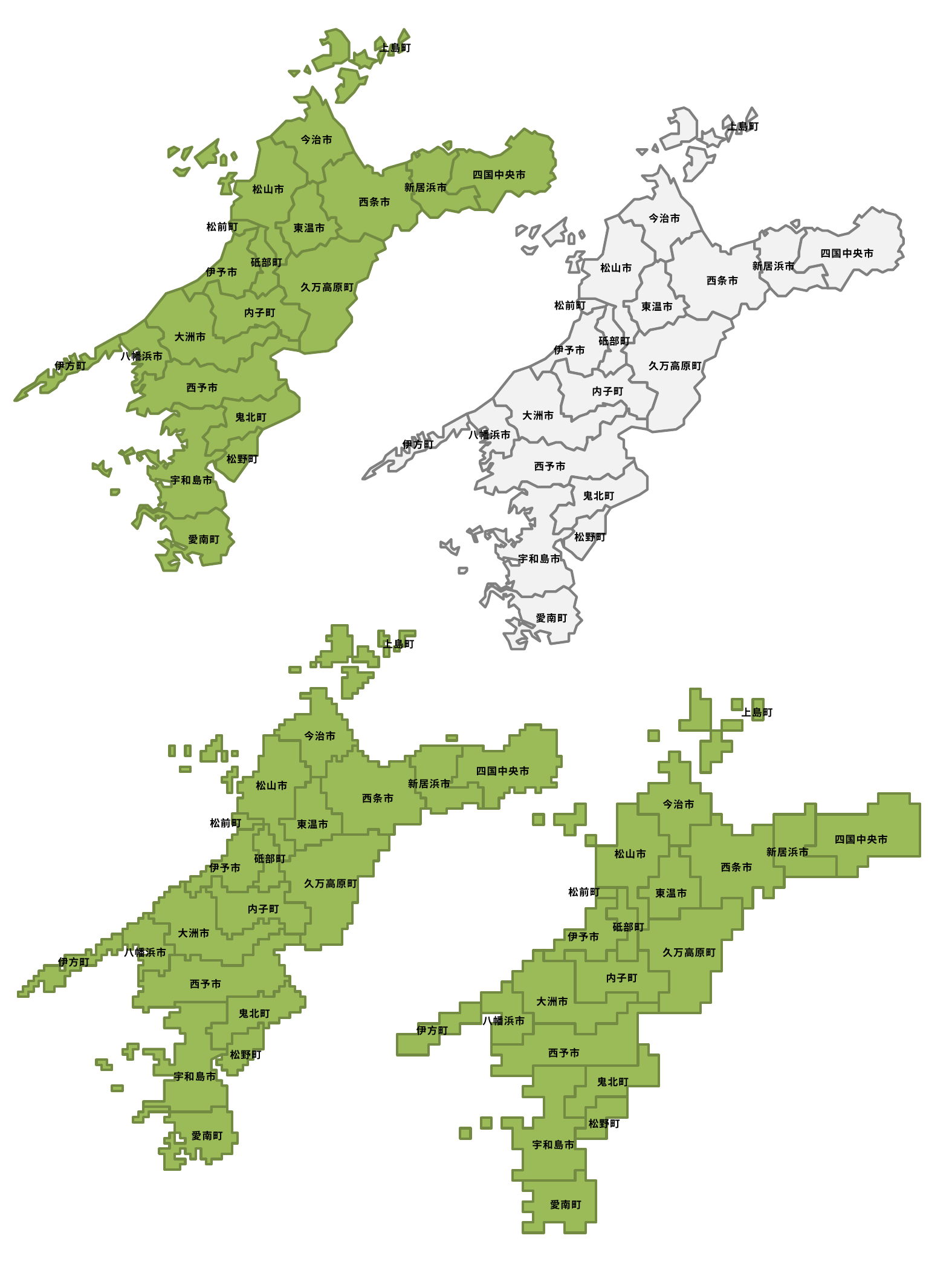

上島町
今治市
四国中央市
新居浜市
松山市
西条市
松前町
東温市
砥部町
伊予市
久万高原町
内子町
大洲市
八幡浜市
伊方町
西予市
鬼北町
松野町
宇和島市
愛南町

上島町
今治市
四国中央市
新居浜市
松山市
西条市
松前町
東温市
砥部町
伊予市
久万高原町
内子町
大洲市
八幡浜市
伊方町
西予市
鬼北町
松野町
宇和島市
愛南町

上島町
今治市
四国中央市
新居浜市
松山市
西条市
松前町
東温市
砥部町
伊予市
久万高原町
内子町
大洲市
八幡浜市
伊方町
西予市
鬼北町
松野町
宇和島市
愛南町

上島町
今治市
四国中央市
新居浜市
松山市
西条市
松前町
東温市
砥部町
伊予市
久万高原町
内子町
大洲市
八幡浜市
伊方町
西予市
鬼北町
松野町
宇和島市
愛南町